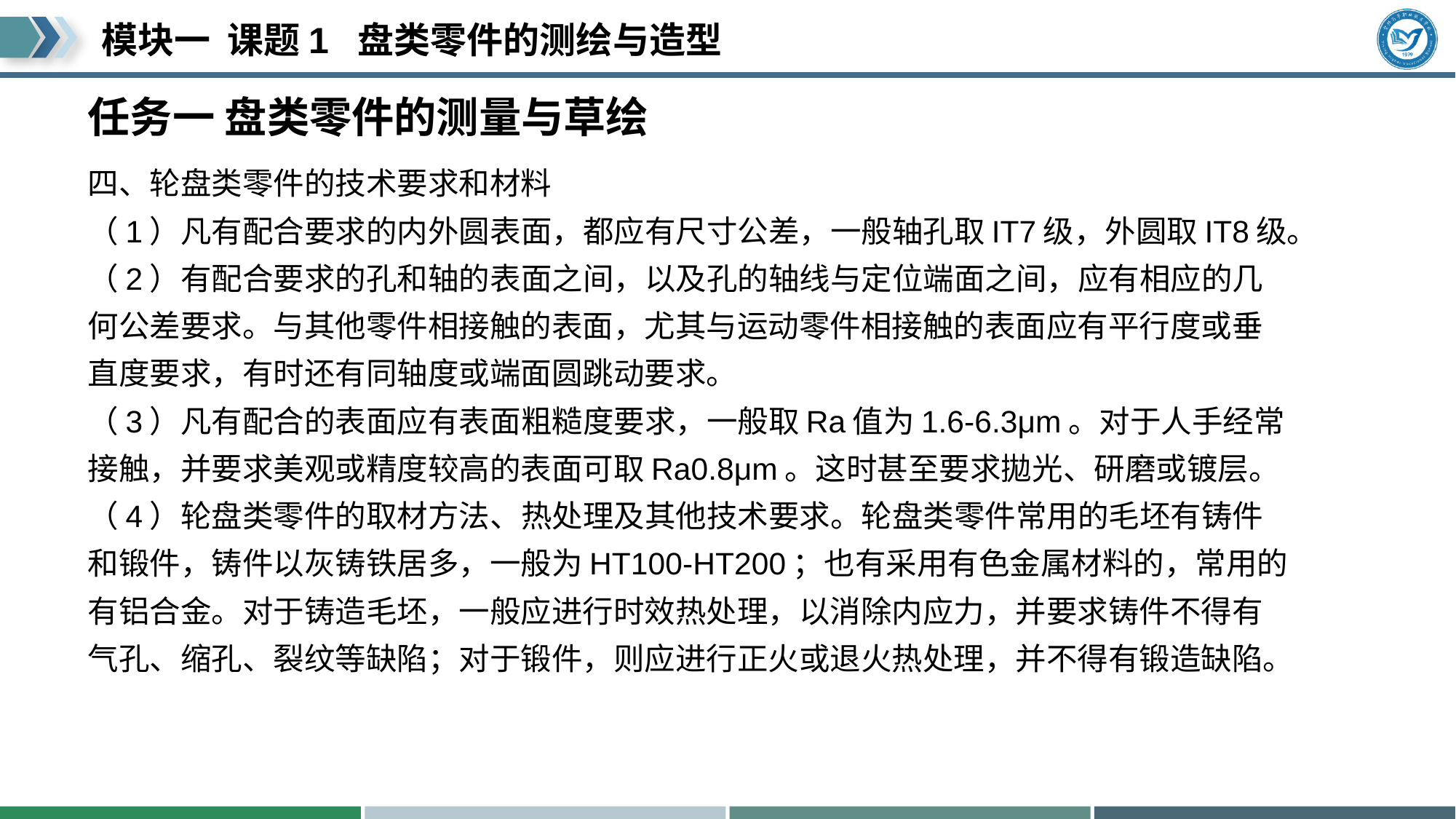

# 任务一 盘类零件的测量与草绘
四、轮盘类零件的技术要求和材料
（1）凡有配合要求的内外圆表面，都应有尺寸公差，一般轴孔取IT7级，外圆取IT8级。
（2）有配合要求的孔和轴的表面之间，以及孔的轴线与定位端面之间，应有相应的几
何公差要求。与其他零件相接触的表面，尤其与运动零件相接触的表面应有平行度或垂
直度要求，有时还有同轴度或端面圆跳动要求。
（3）凡有配合的表面应有表面粗糙度要求，一般取Ra值为1.6-6.3μm。对于人手经常
接触，并要求美观或精度较高的表面可取Ra0.8μm。这时甚至要求拋光、研磨或镀层。
（4）轮盘类零件的取材方法、热处理及其他技术要求。轮盘类零件常用的毛坯有铸件
和锻件，铸件以灰铸铁居多，一般为HT100-HT200；也有采用有色金属材料的，常用的
有铝合金。对于铸造毛坯，一般应进行时效热处理，以消除内应力，并要求铸件不得有
气孔、缩孔、裂纹等缺陷；对于锻件，则应进行正火或退火热处理，并不得有锻造缺陷。